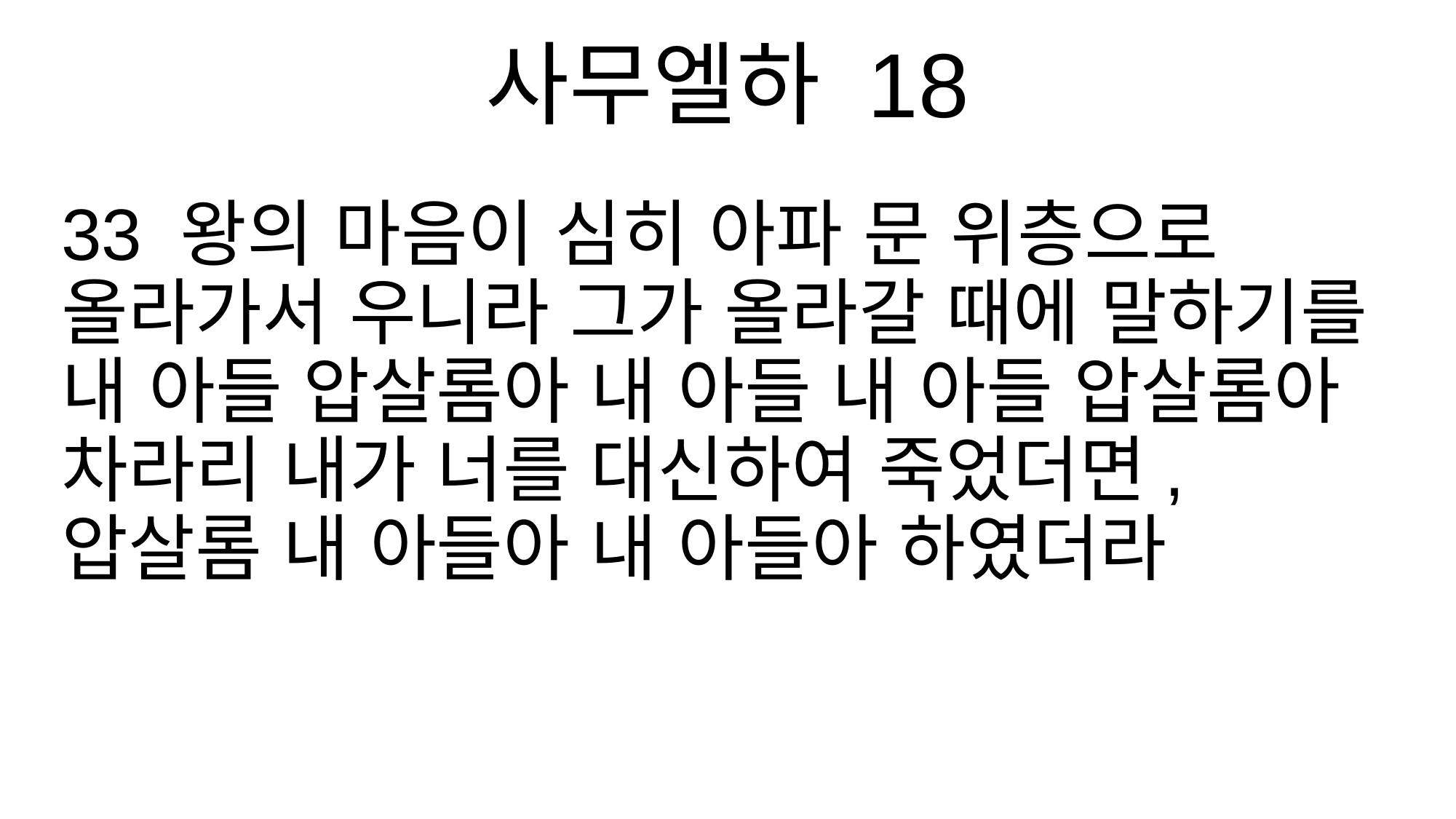

사무엘하 18
33 왕의 마음이 심히 아파 문 위층으로 올라가서 우니라 그가 올라갈 때에 말하기를 내 아들 압살롬아 내 아들 내 아들 압살롬아 차라리 내가 너를 대신하여 죽었더면, 압살롬 내 아들아 내 아들아 하였더라